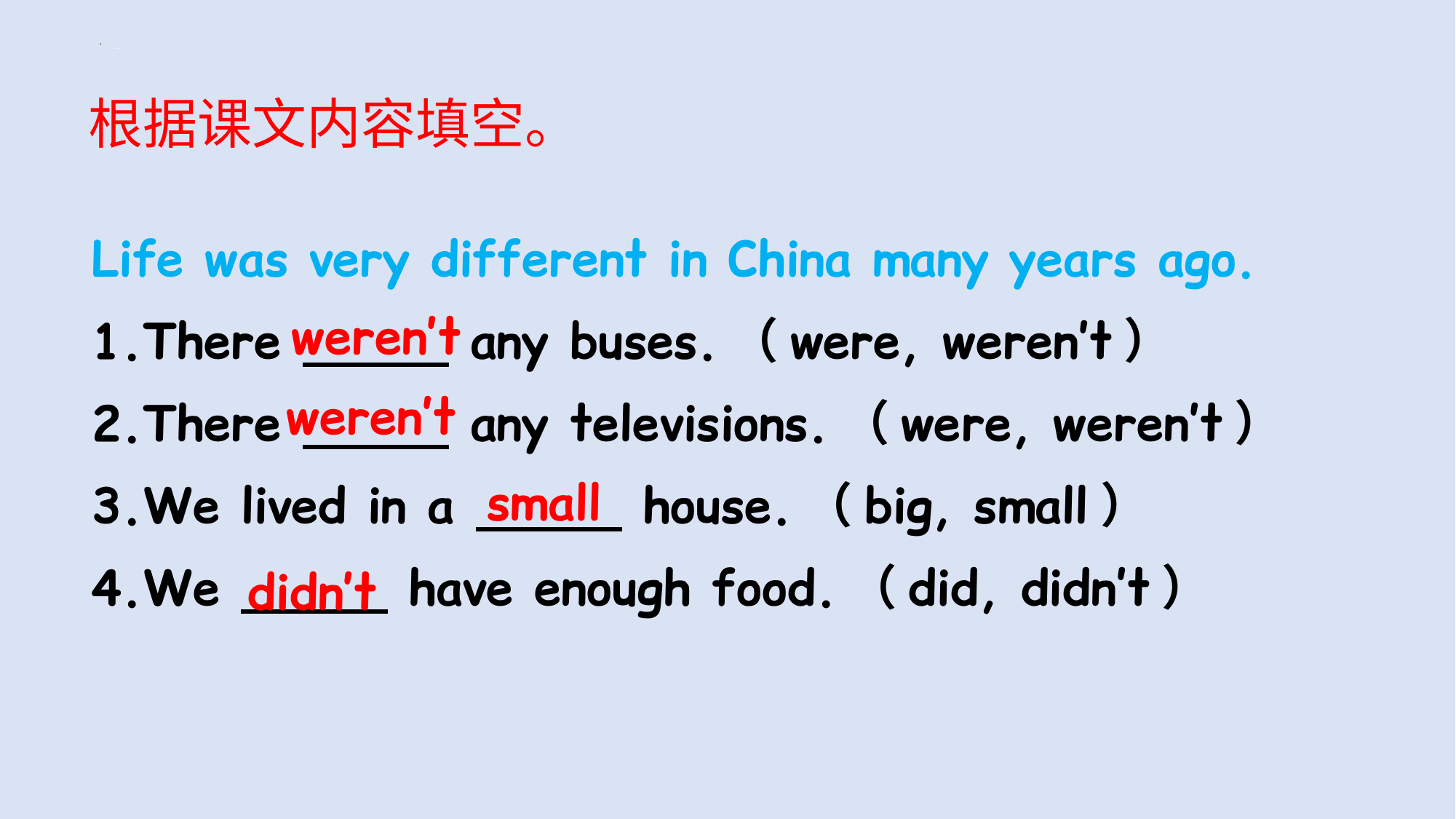

listen and say
根据课文内容填空。
Life was very different in China many years ago.
1.There         any buses.（were, weren’t）
2.There         any televisions.（were, weren’t）
3.We lived in a         house.（big, small）
4.We         have enough food.（did, didn’t）
weren’t
weren’t
small
didn’t